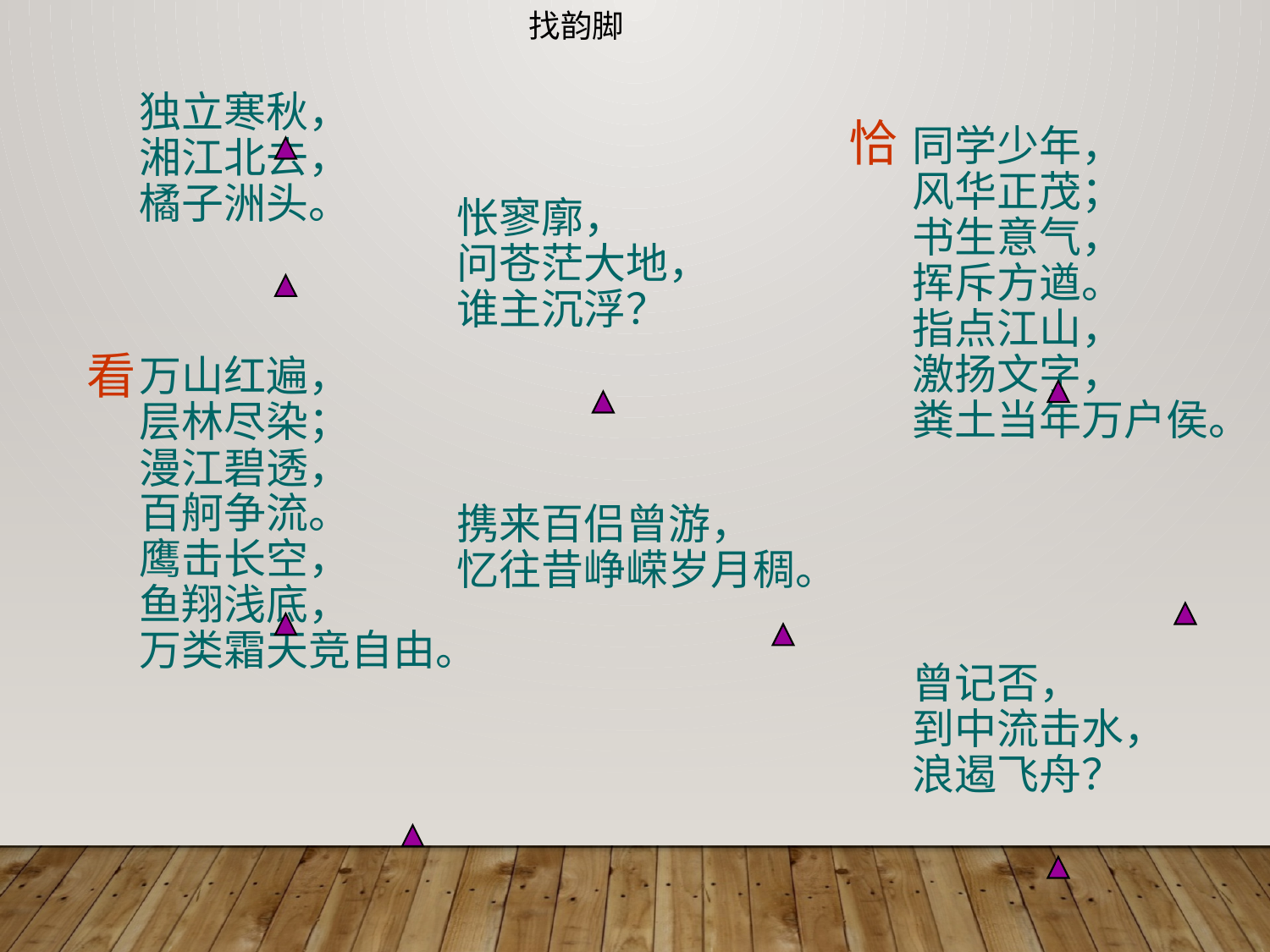

找韵脚
独立寒秋，
湘江北去，
橘子洲头。
恰
同学少年，
风华正茂；
书生意气，
挥斥方遒。
指点江山，
激扬文字，
粪土当年万户侯。

怅寥廓，
问苍茫大地，
谁主沉浮？

看
万山红遍，
层林尽染；
漫江碧透，
百舸争流。
鹰击长空，
鱼翔浅底，
万类霜天竞自由。

携来百侣曾游，
忆往昔峥嵘岁月稠。

曾记否，
到中流击水，
浪遏飞舟？